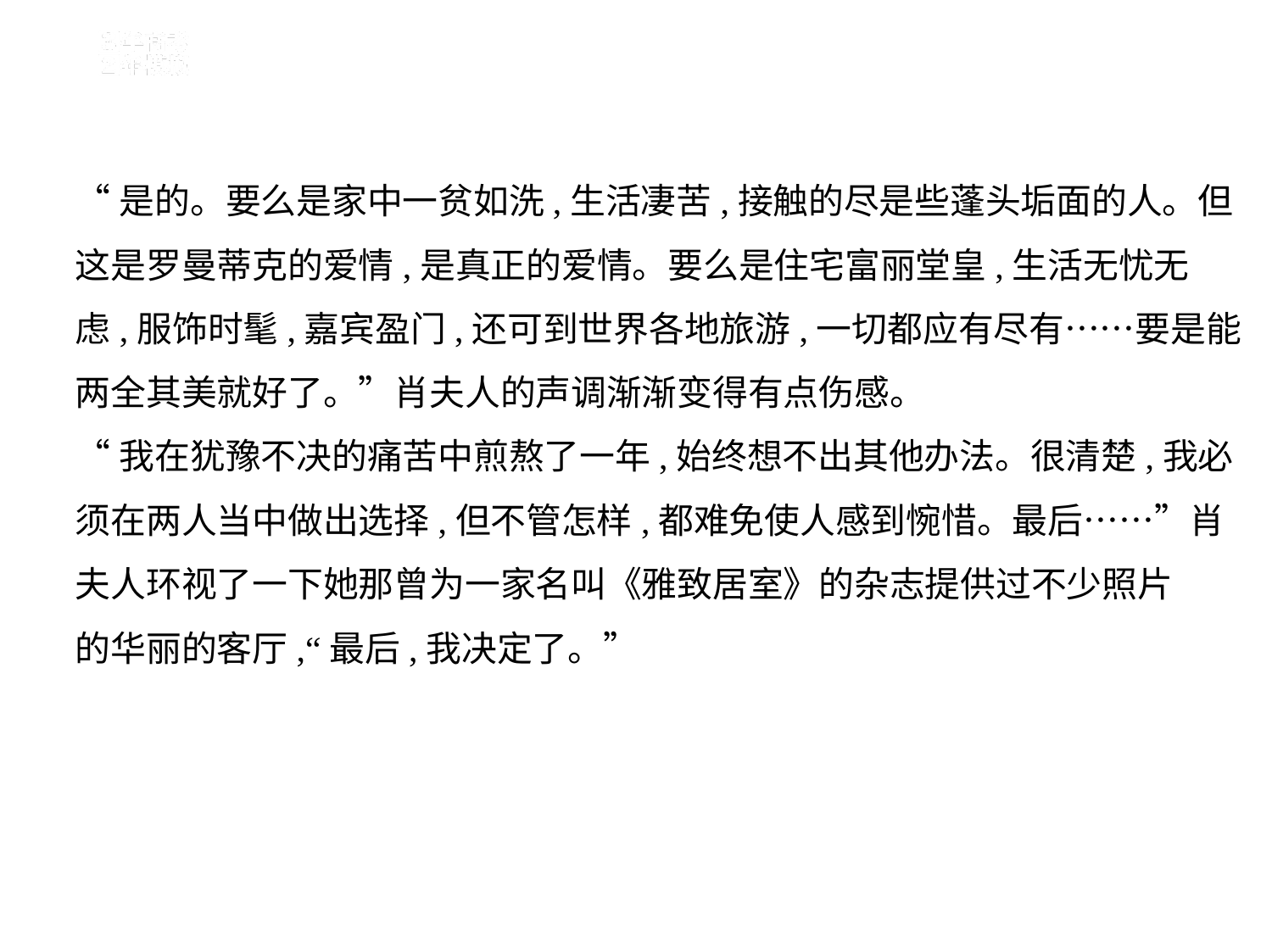

“是的。要么是家中一贫如洗,生活凄苦,接触的尽是些蓬头垢面的人。但
这是罗曼蒂克的爱情,是真正的爱情。要么是住宅富丽堂皇,生活无忧无
虑,服饰时髦,嘉宾盈门,还可到世界各地旅游,一切都应有尽有……要是能
两全其美就好了。”肖夫人的声调渐渐变得有点伤感。
“我在犹豫不决的痛苦中煎熬了一年,始终想不出其他办法。很清楚,我必
须在两人当中做出选择,但不管怎样,都难免使人感到惋惜。最后……”肖
夫人环视了一下她那曾为一家名叫《雅致居室》的杂志提供过不少照片
的华丽的客厅,“最后,我决定了。”